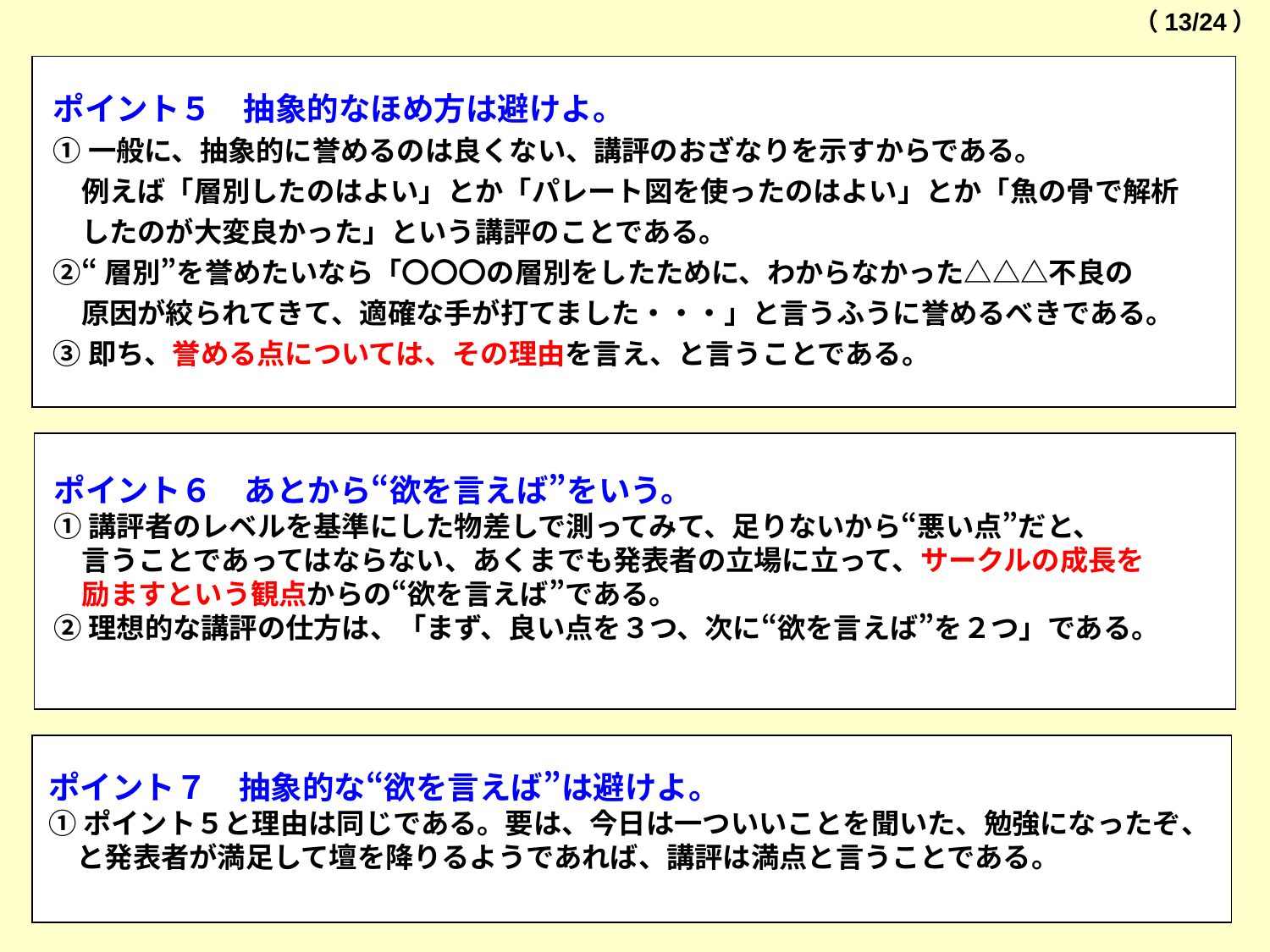

（13/24）

ポイント５　抽象的なほめ方は避けよ。
①一般に、抽象的に誉めるのは良くない、講評のおざなりを示すからである。
　例えば「層別したのはよい」とか「パレート図を使ったのはよい」とか「魚の骨で解析
　したのが大変良かった」という講評のことである。
②“層別”を誉めたいなら「〇〇〇の層別をしたために、わからなかった△△△不良の
　原因が絞られてきて、適確な手が打てました・・・」と言うふうに誉めるべきである。
③即ち、誉める点については、その理由を言え、と言うことである。

ポイント６　あとから“欲を言えば”をいう。
①講評者のレベルを基準にした物差しで測ってみて、足りないから“悪い点”だと、
　言うことであってはならない、あくまでも発表者の立場に立って、サークルの成長を
　励ますという観点からの“欲を言えば”である。
②理想的な講評の仕方は、「まず、良い点を３つ、次に“欲を言えば”を２つ」である。

ポイント７　抽象的な“欲を言えば”は避けよ。
①ポイント５と理由は同じである。要は、今日は一ついいことを聞いた、勉強になったぞ、
　と発表者が満足して壇を降りるようであれば、講評は満点と言うことである。